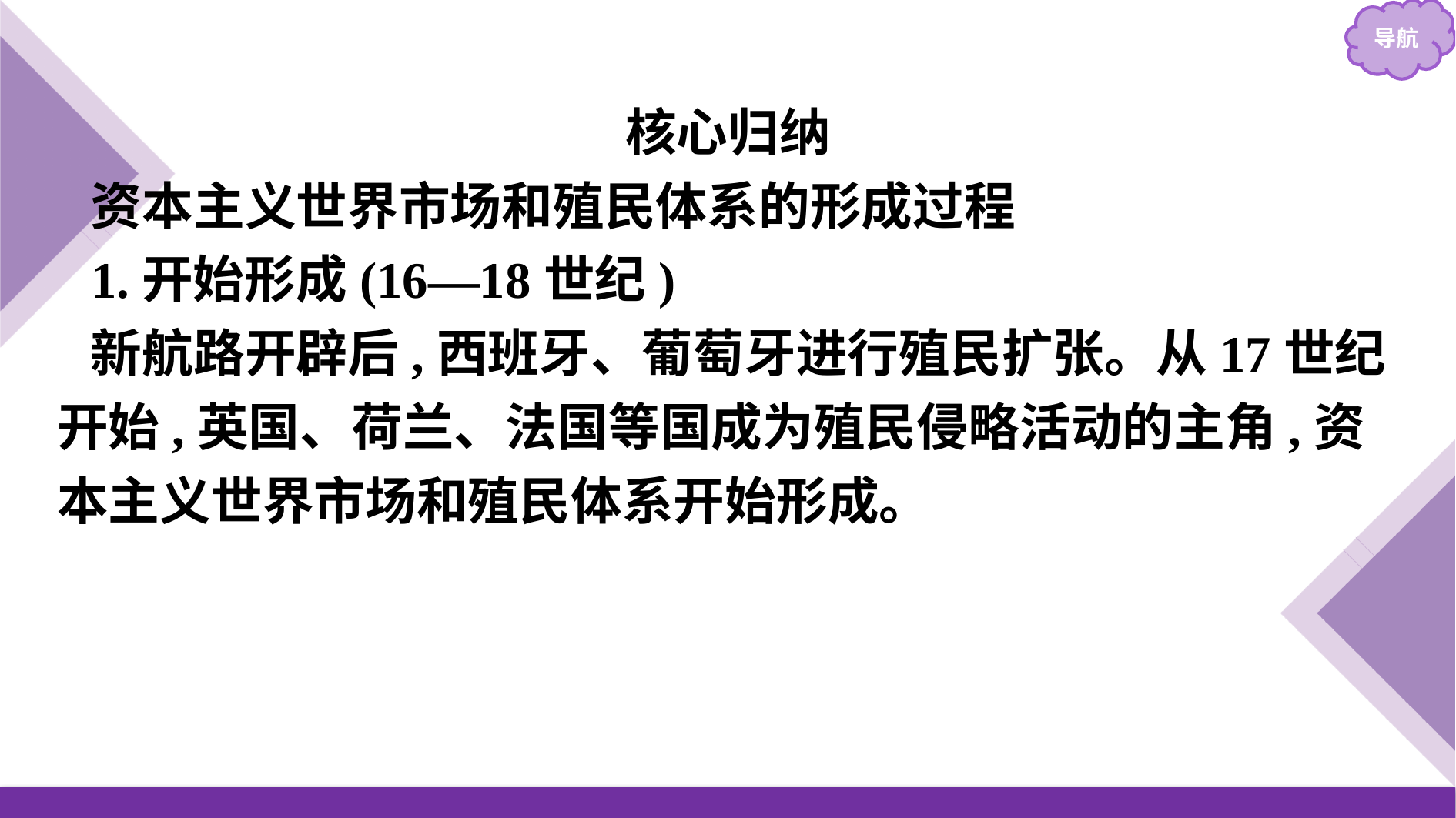

核心归纳
资本主义世界市场和殖民体系的形成过程
1.开始形成(16—18世纪)
新航路开辟后,西班牙、葡萄牙进行殖民扩张。从17世纪开始,英国、荷兰、法国等国成为殖民侵略活动的主角,资本主义世界市场和殖民体系开始形成。